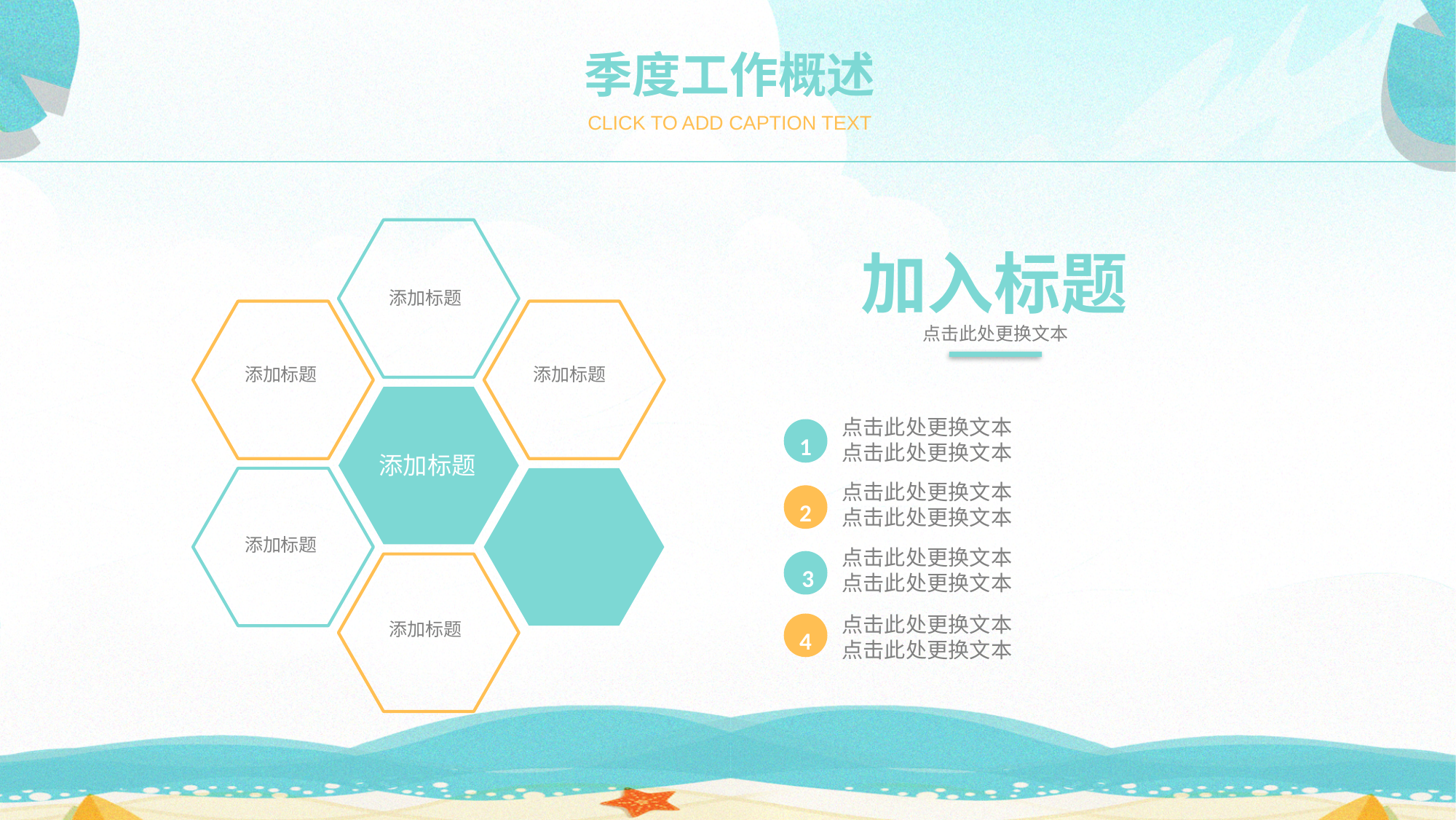

季度工作概述
CLICK TO ADD CAPTION TEXT

添加标题

添加标题

添加标题

添加标题

添加标题

添加标题
加入标题
点击此处更换文本

点击此处更换文本
点击此处更换文本

1
点击此处更换文本
点击此处更换文本

2
点击此处更换文本
点击此处更换文本

3
点击此处更换文本
点击此处更换文本

4